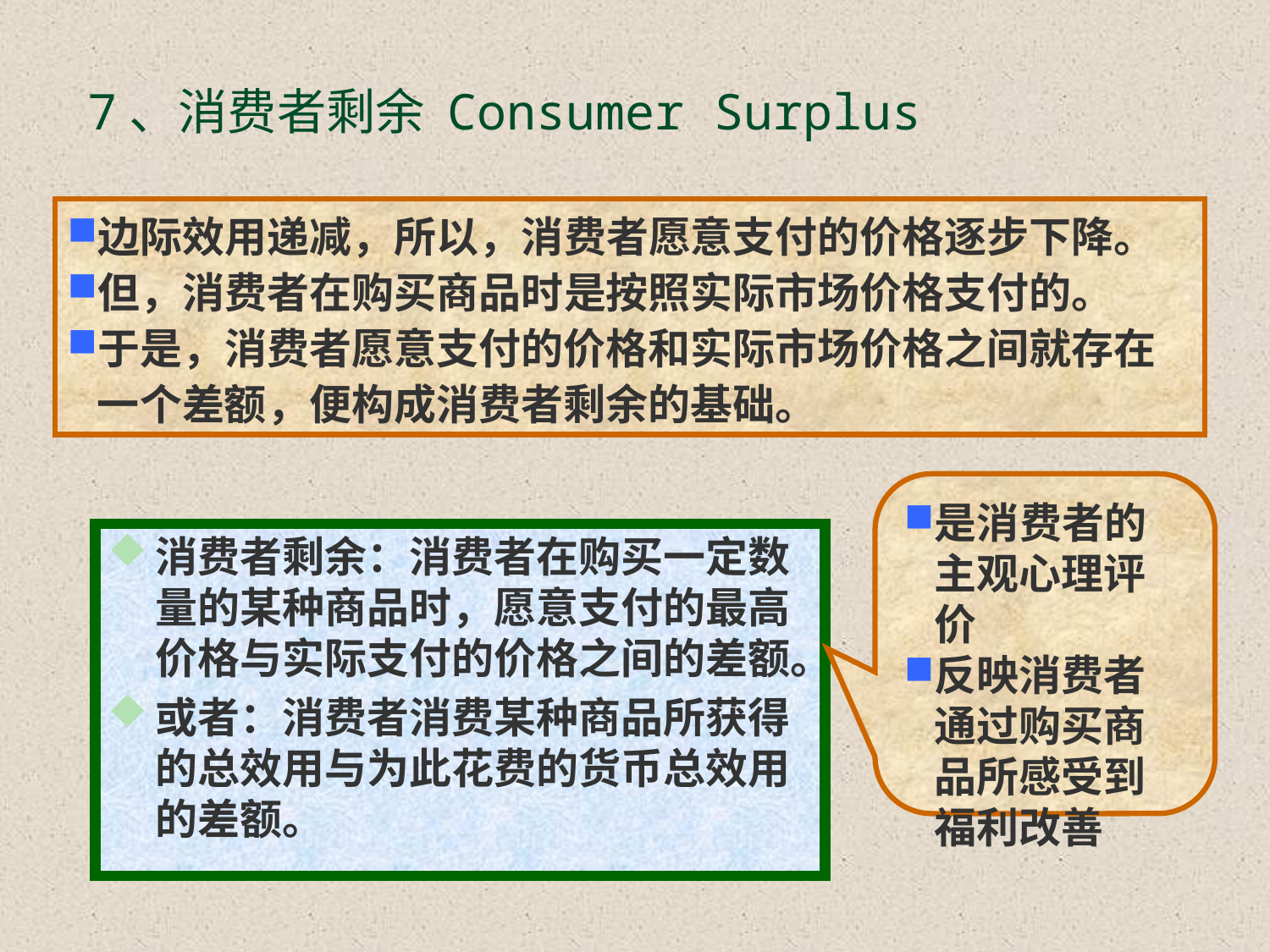

# 7、消费者剩余 Consumer Surplus
边际效用递减，所以，消费者愿意支付的价格逐步下降。
但，消费者在购买商品时是按照实际市场价格支付的。
于是，消费者愿意支付的价格和实际市场价格之间就存在一个差额，便构成消费者剩余的基础。
是消费者的主观心理评价
反映消费者通过购买商品所感受到福利改善
消费者剩余：消费者在购买一定数量的某种商品时，愿意支付的最高价格与实际支付的价格之间的差额。
或者：消费者消费某种商品所获得的总效用与为此花费的货币总效用的差额。